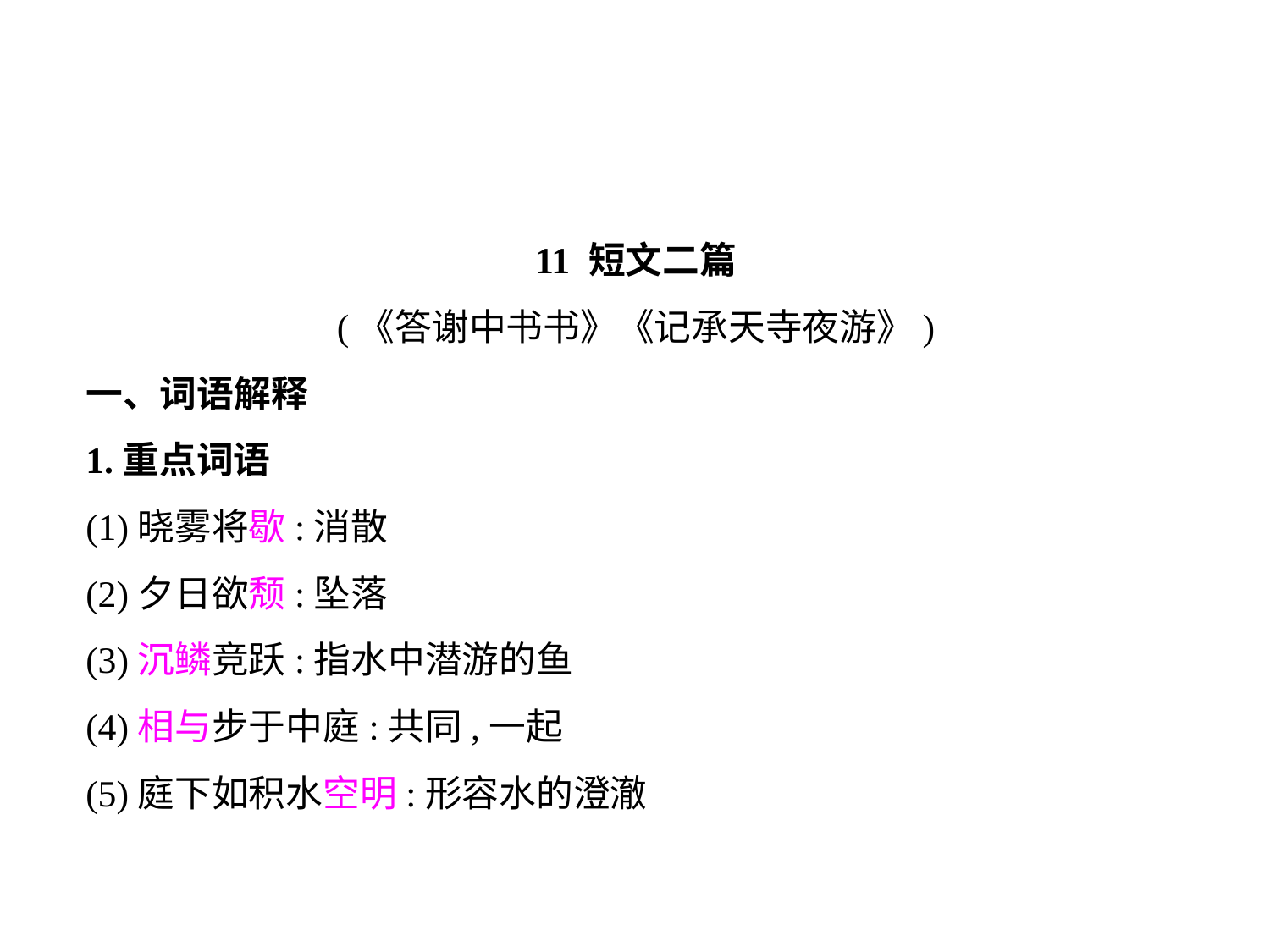

11 短文二篇
(《答谢中书书》《记承天寺夜游》)
一、词语解释
1.重点词语
(1)晓雾将歇:消散
(2)夕日欲颓:坠落
(3)沉鳞竞跃:指水中潜游的鱼
(4)相与步于中庭:共同,一起
(5)庭下如积水空明:形容水的澄澈